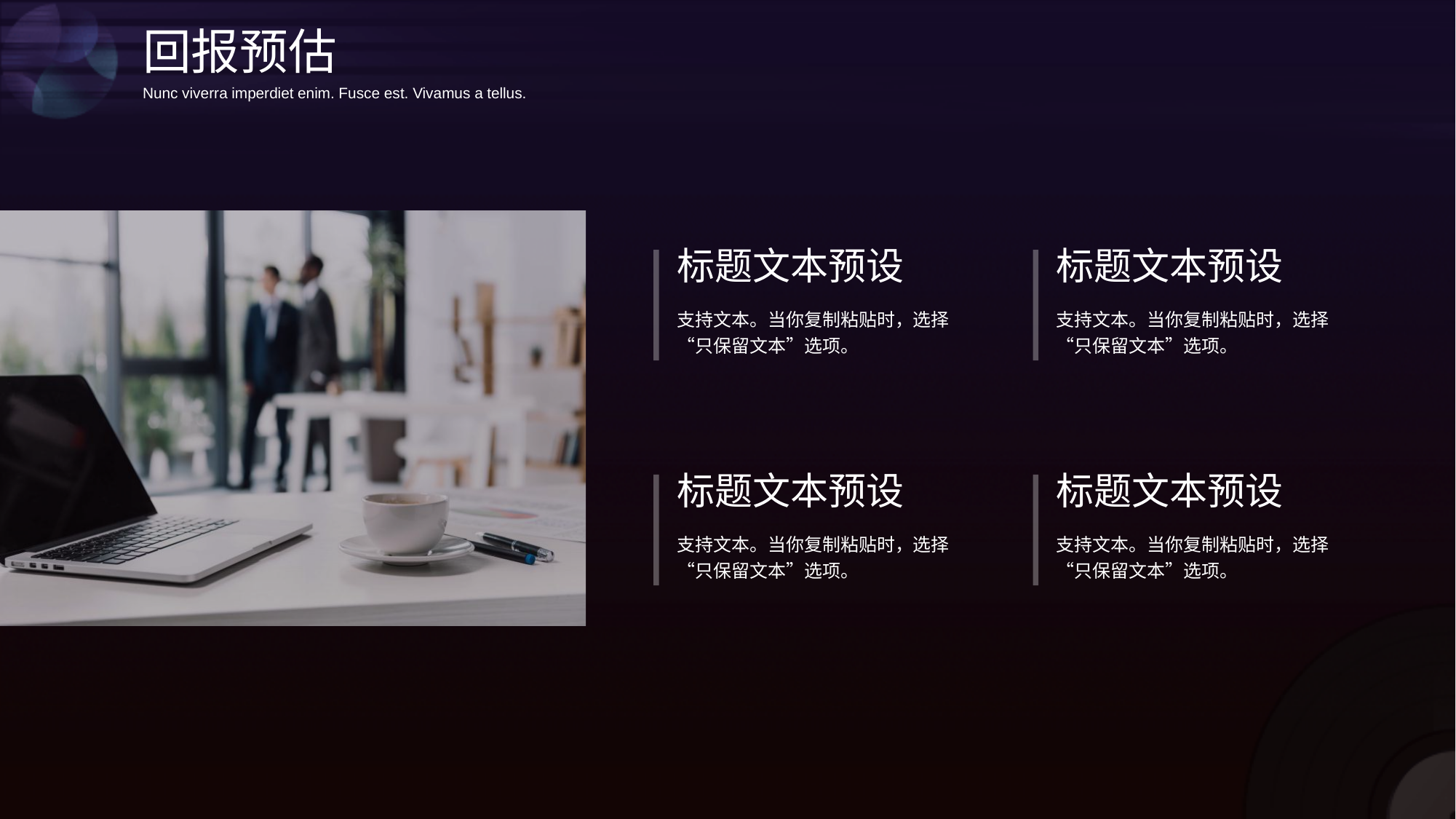

回报预估
Nunc viverra imperdiet enim. Fusce est. Vivamus a tellus.

标题文本预设
标题文本预设

支持文本。当你复制粘贴时，选择“只保留文本”选项。
支持文本。当你复制粘贴时，选择“只保留文本”选项。
标题文本预设
标题文本预设

支持文本。当你复制粘贴时，选择“只保留文本”选项。
支持文本。当你复制粘贴时，选择“只保留文本”选项。